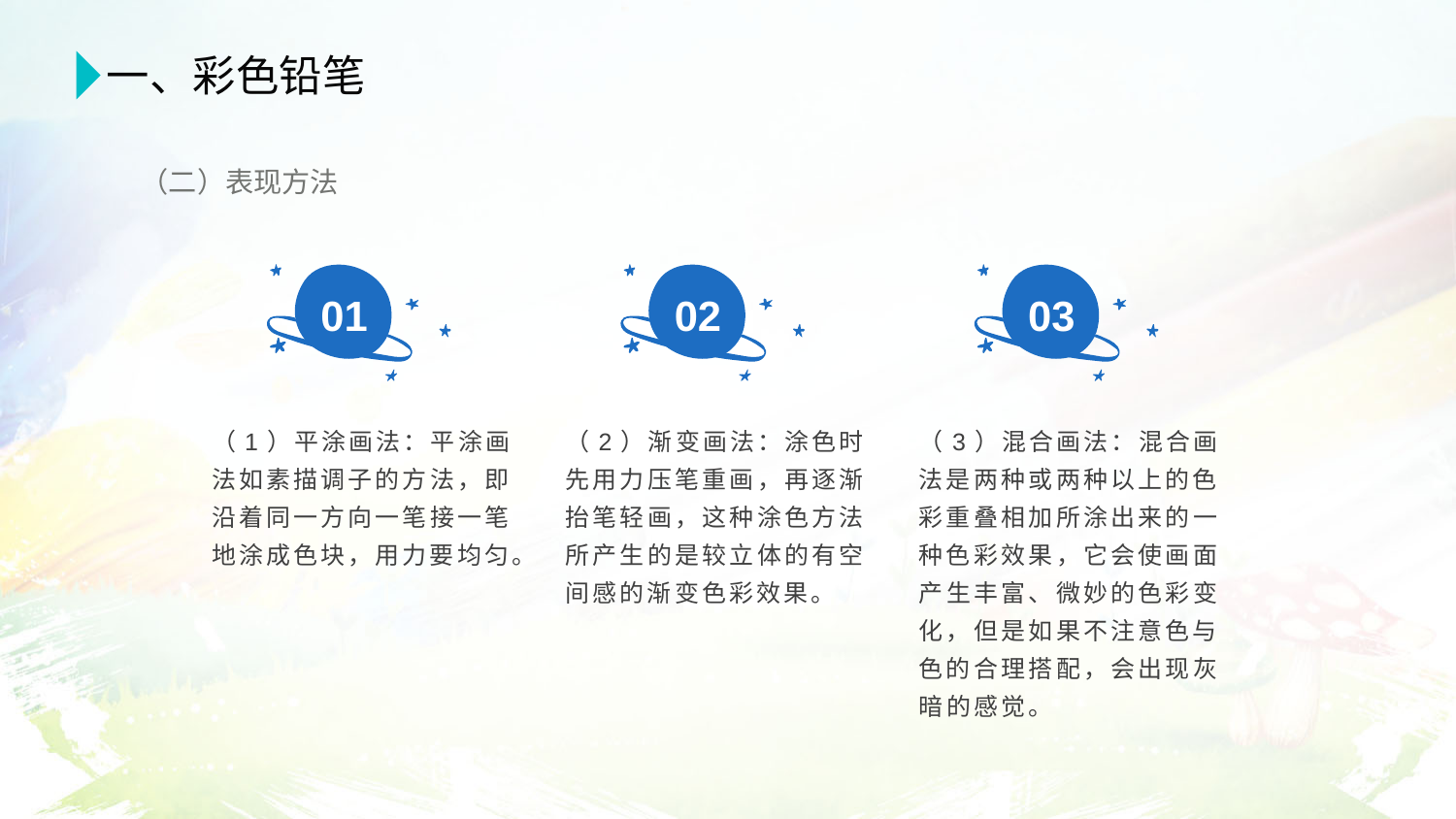

一、彩色铅笔

（二）表现方法

01

02

03

（1）平涂画法：平涂画法如素描调子的方法，即沿着同一方向一笔接一笔地涂成色块，用力要均匀。
（2）渐变画法：涂色时先用力压笔重画，再逐渐抬笔轻画，这种涂色方法所产生的是较立体的有空间感的渐变色彩效果。
（3）混合画法：混合画法是两种或两种以上的色彩重叠相加所涂出来的一种色彩效果，它会使画面产生丰富、微妙的色彩变化，但是如果不注意色与色的合理搭配，会出现灰暗的感觉。